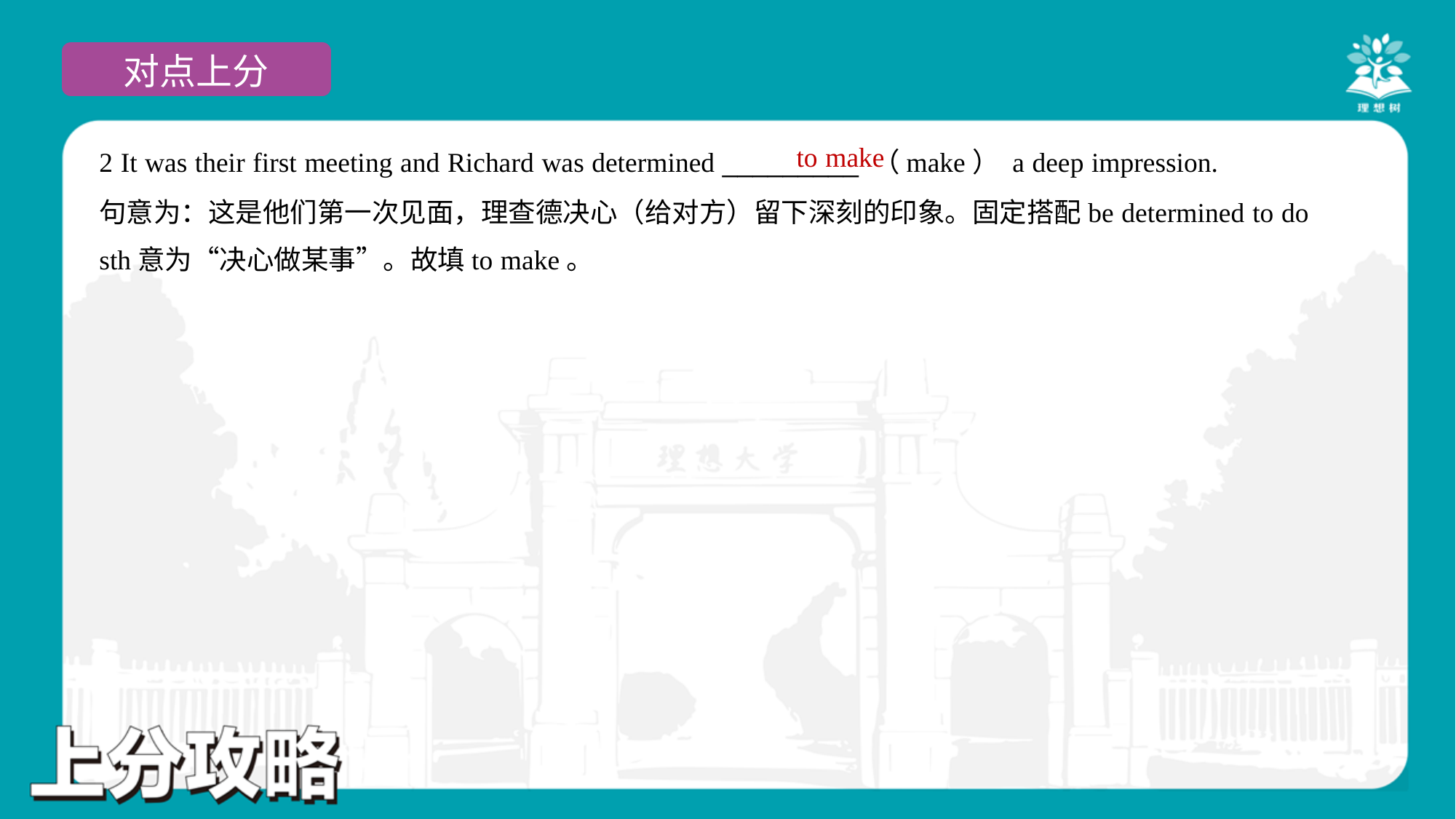

to make
2 It was their first meeting and Richard was determined _________ （make） a deep impression.
句意为：这是他们第一次见面，理查德决心（给对方）留下深刻的印象。固定搭配be determined to do
sth意为“决心做某事”。故填to make。